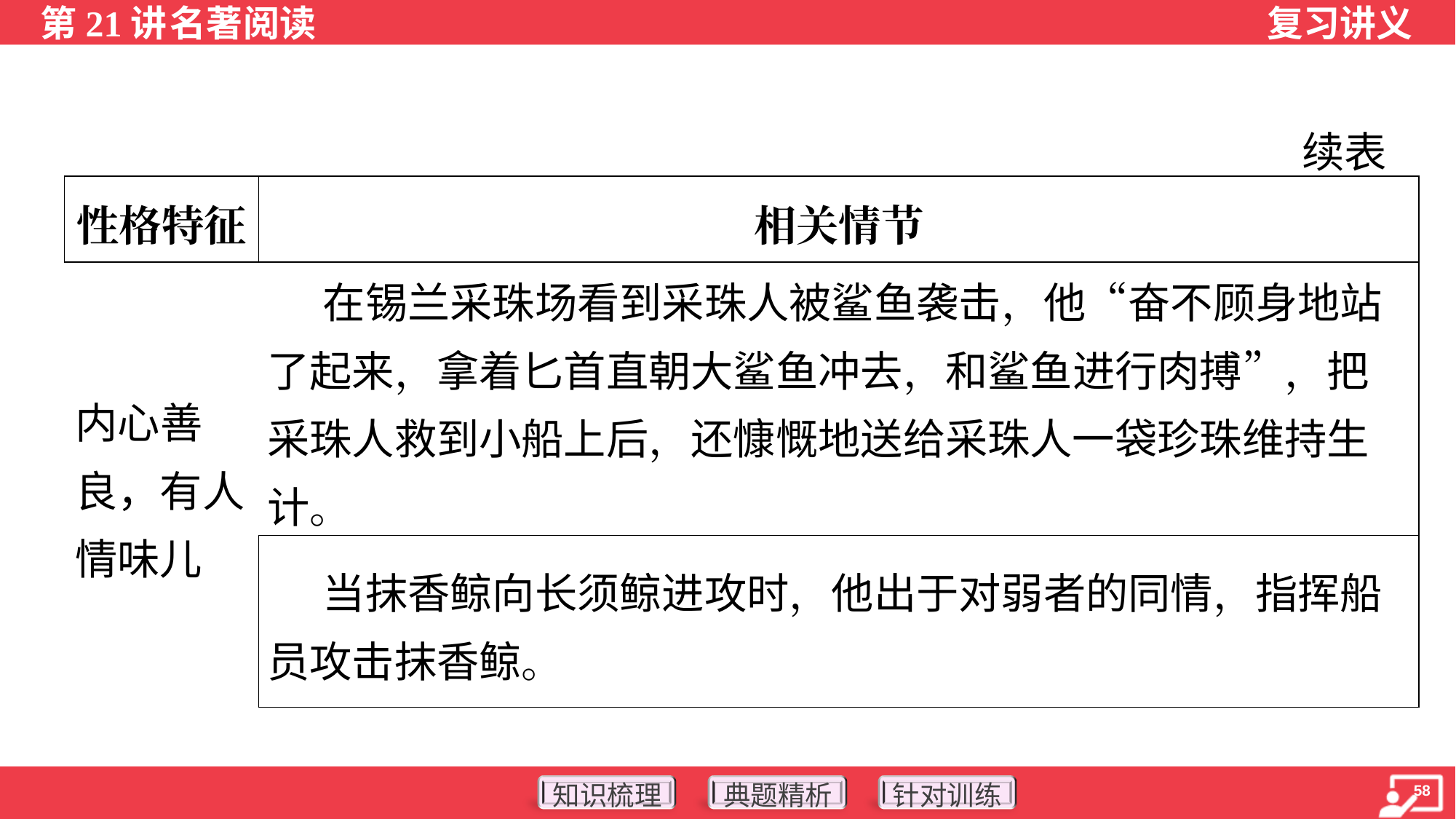

续表
| 性格特征 | 相关情节 |
| --- | --- |
| 内心善 良，有人 情味儿 | 在锡兰采珠场看到采珠人被鲨鱼袭击，他“奋不顾身地站了起来，拿着匕首直朝大鲨鱼冲去，和鲨鱼进行肉搏”，把采珠人救到小船上后，还慷慨地送给采珠人一袋珍珠维持生计。 |
|  | 当抹香鲸向长须鲸进攻时，他出于对弱者的同情，指挥船员攻击抹香鲸。 |